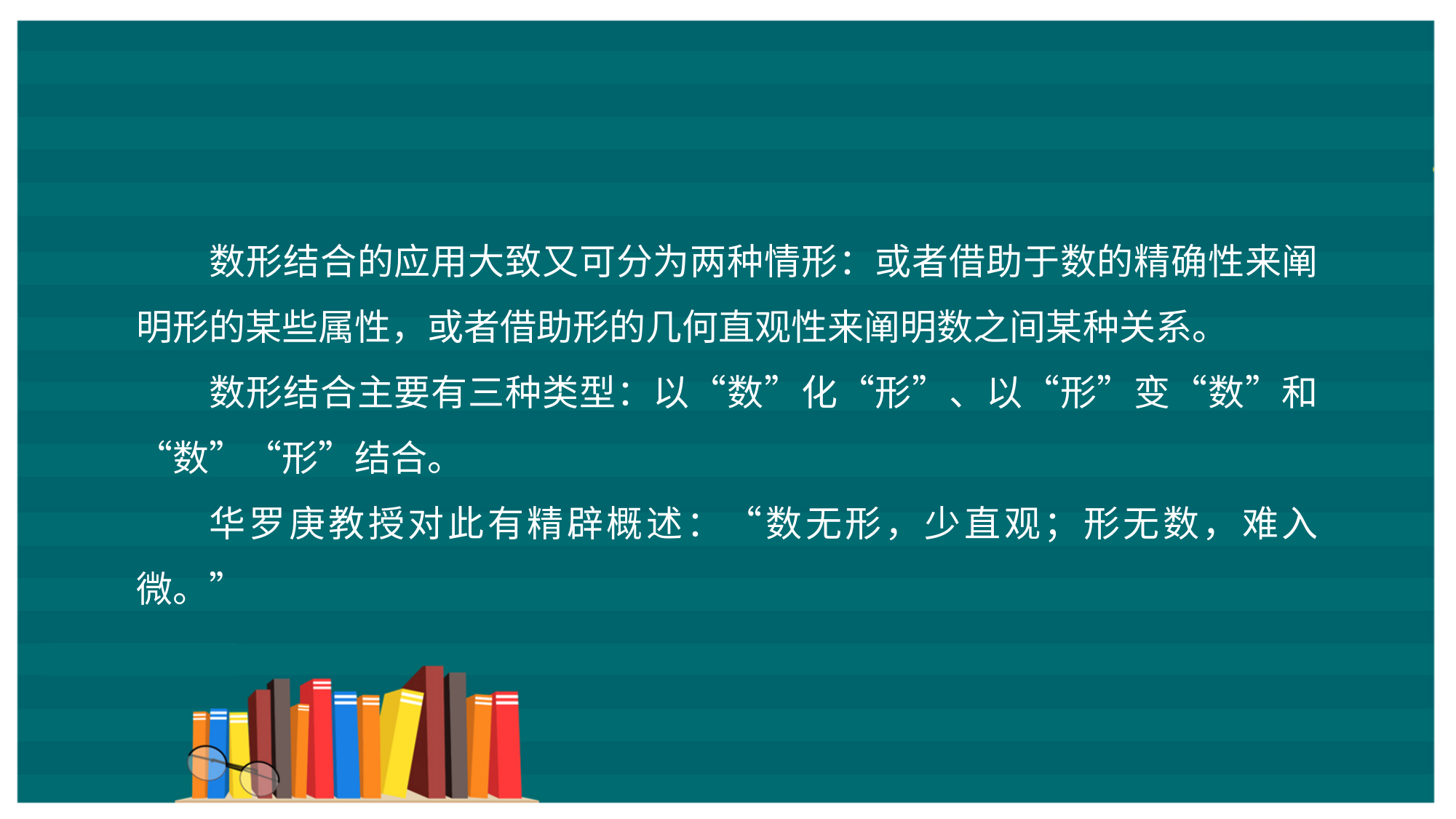

数形结合的应用大致又可分为两种情形：或者借助于数的精确性来阐明形的某些属性，或者借助形的几何直观性来阐明数之间某种关系。
数形结合主要有三种类型：以“数”化“形”、以“形”变“数”和“数”“形”结合。
华罗庚教授对此有精辟概述：“数无形，少直观；形无数，难入微。”